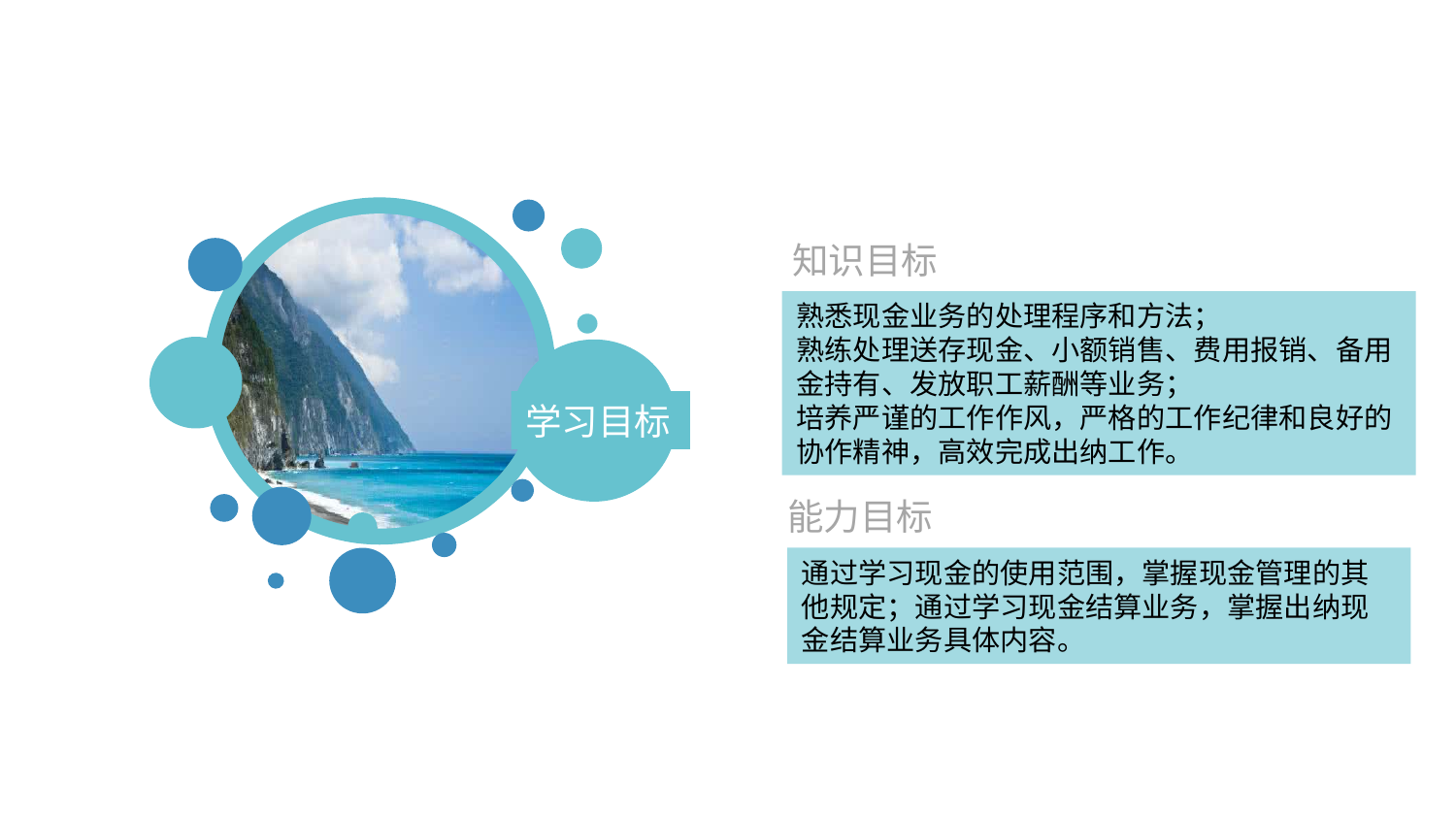

学习目标

知识目标
熟悉现金业务的处理程序和方法；
熟练处理送存现金、小额销售、费用报销、备用金持有、发放职工薪酬等业务；
培养严谨的工作作风，严格的工作纪律和良好的协作精神，高效完成出纳工作。
能力目标
通过学习现金的使用范围，掌握现金管理的其他规定；通过学习现金结算业务，掌握出纳现金结算业务具体内容。